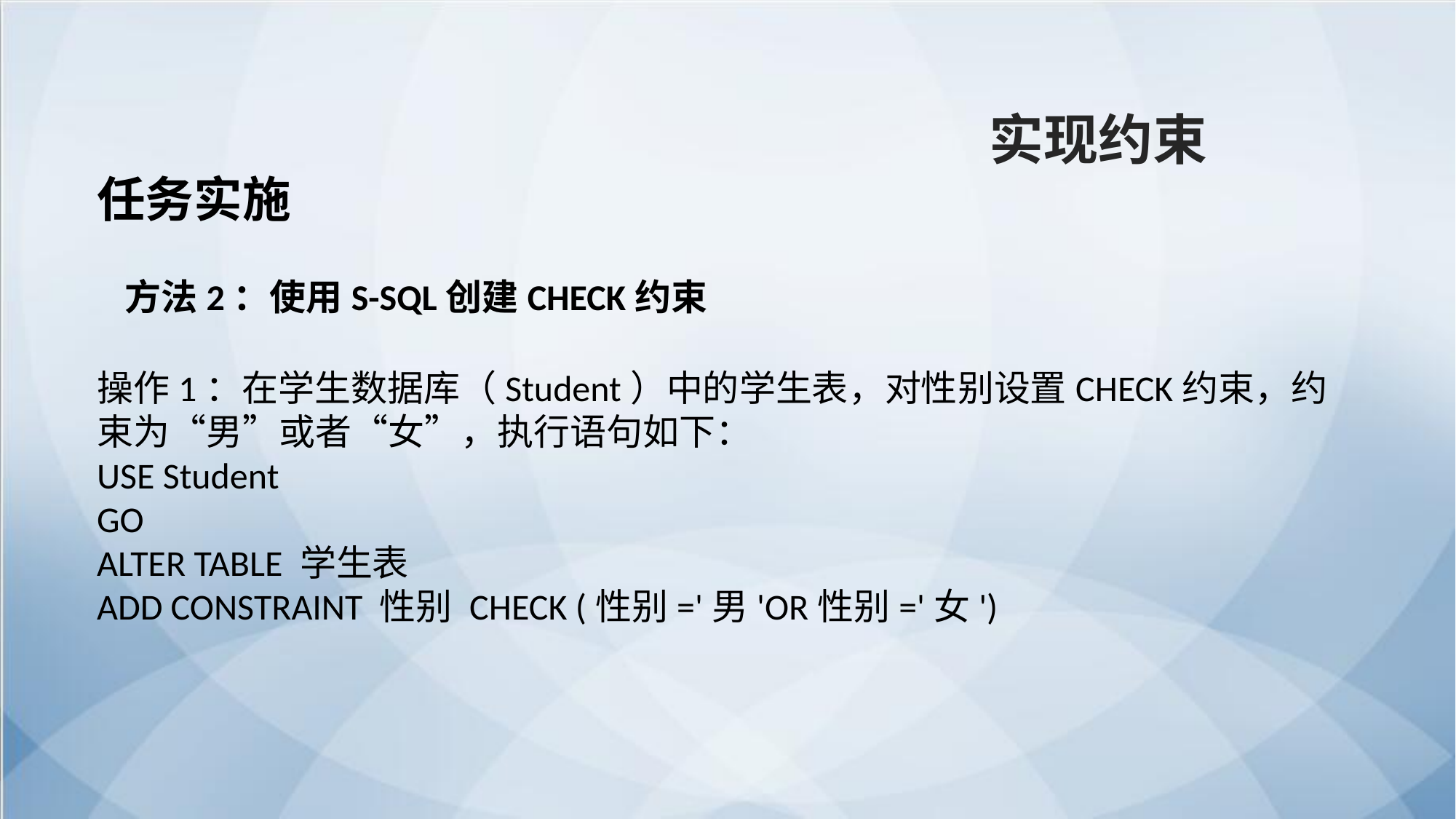

实现约束
任务实施
方法2：使用S-SQL创建CHECK约束
操作1：在学生数据库（Student）中的学生表，对性别设置CHECK约束，约束为“男”或者“女”，执行语句如下：
USE Student
GO
ALTER TABLE 学生表
ADD CONSTRAINT 性别 CHECK (性别='男'OR性别='女')